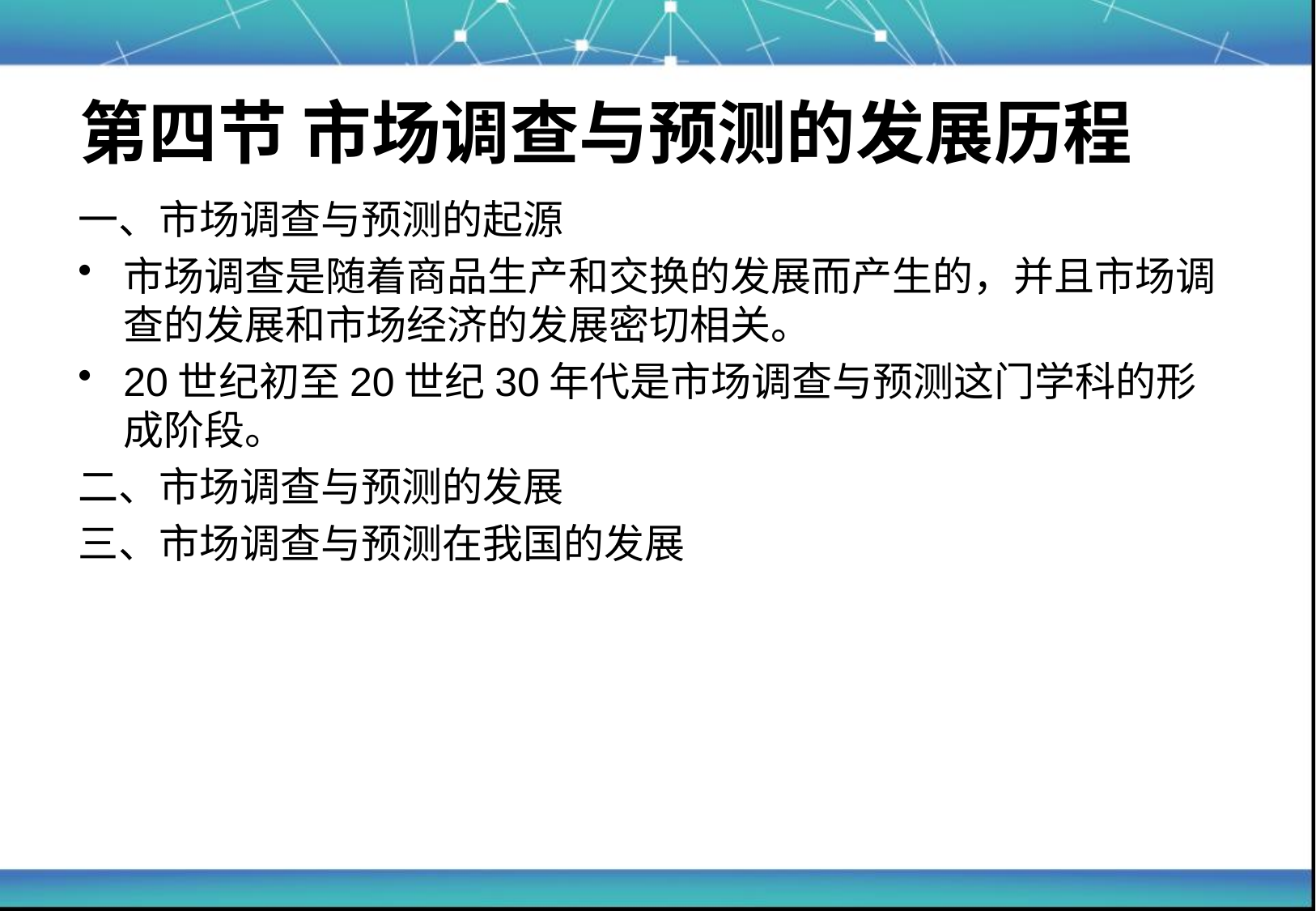

# 第四节 市场调查与预测的发展历程
一、市场调查与预测的起源
市场调查是随着商品生产和交换的发展而产生的，并且市场调查的发展和市场经济的发展密切相关。
20世纪初至20世纪30年代是市场调查与预测这门学科的形成阶段。
二、市场调查与预测的发展
三、市场调查与预测在我国的发展